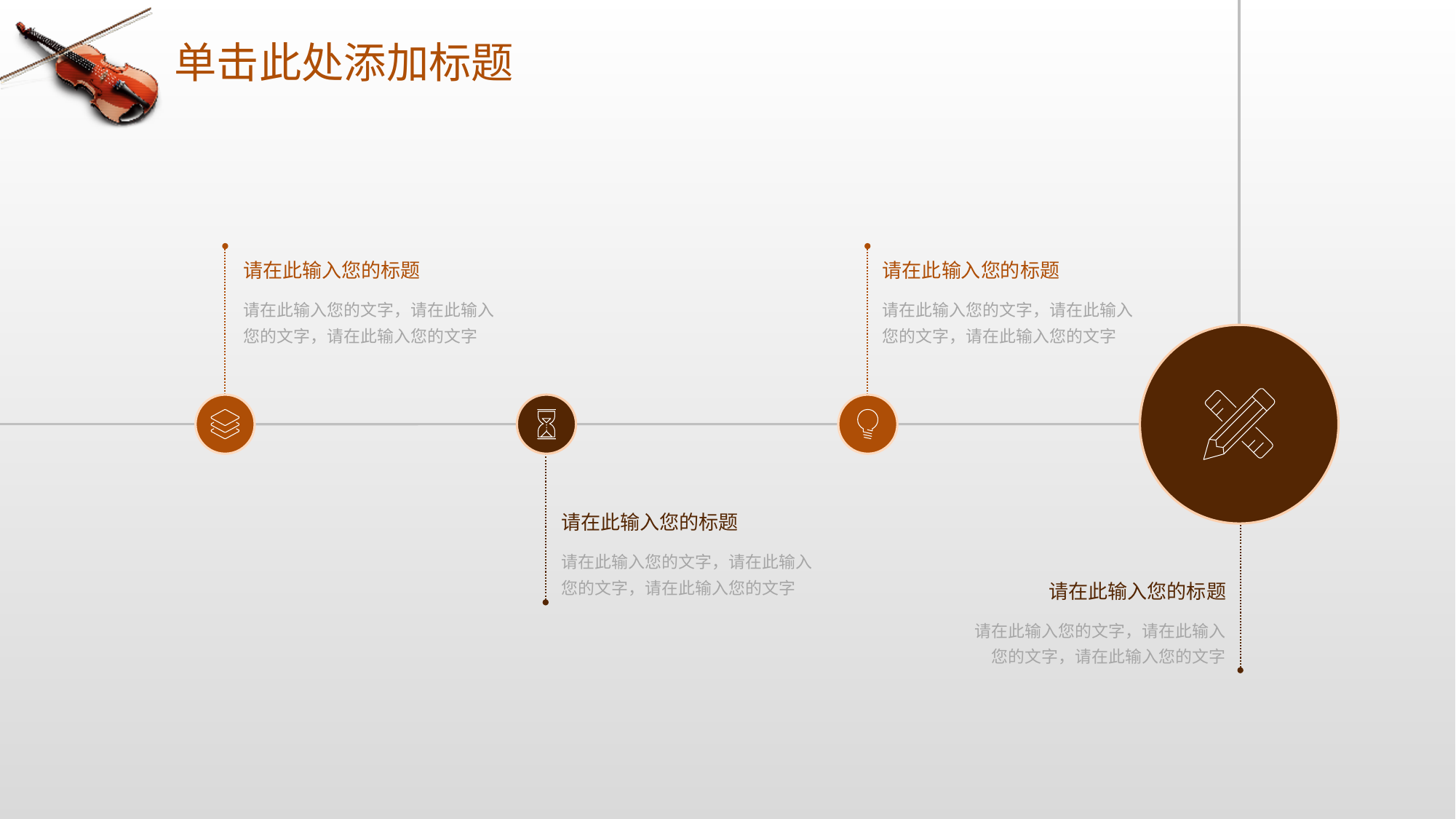

# 单击此处添加标题
请在此输入您的标题
请在此输入您的文字，请在此输入您的文字，请在此输入您的文字
请在此输入您的标题
请在此输入您的文字，请在此输入您的文字，请在此输入您的文字

请在此输入您的标题
请在此输入您的文字，请在此输入您的文字，请在此输入您的文字
请在此输入您的标题
请在此输入您的文字，请在此输入您的文字，请在此输入您的文字